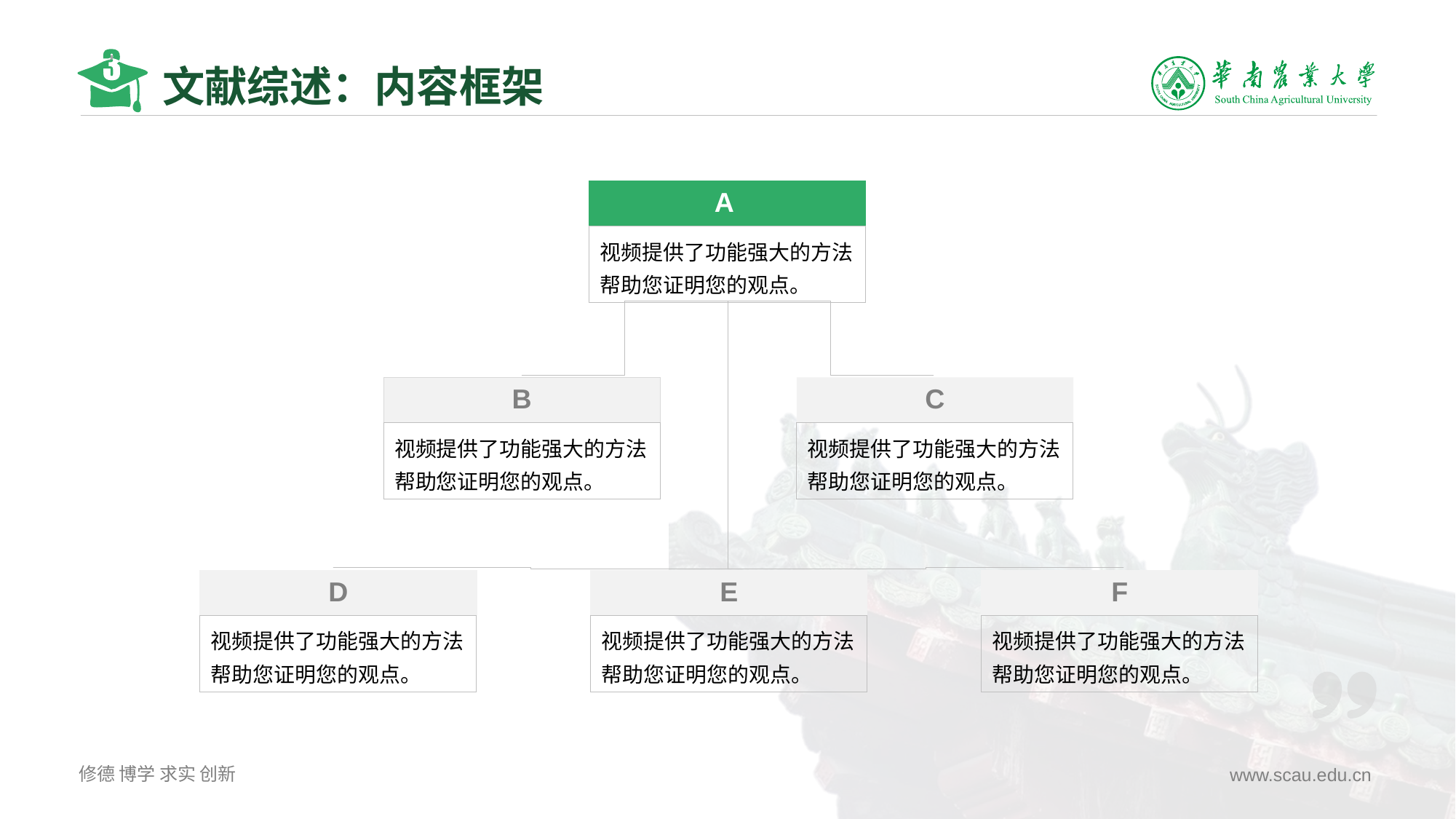

# 文献综述：内容框架
A
视频提供了功能强大的方法帮助您证明您的观点。
B
C
视频提供了功能强大的方法帮助您证明您的观点。

视频提供了功能强大的方法帮助您证明您的观点。

D
E
F
视频提供了功能强大的方法帮助您证明您的观点。

视频提供了功能强大的方法帮助您证明您的观点。

视频提供了功能强大的方法帮助您证明您的观点。